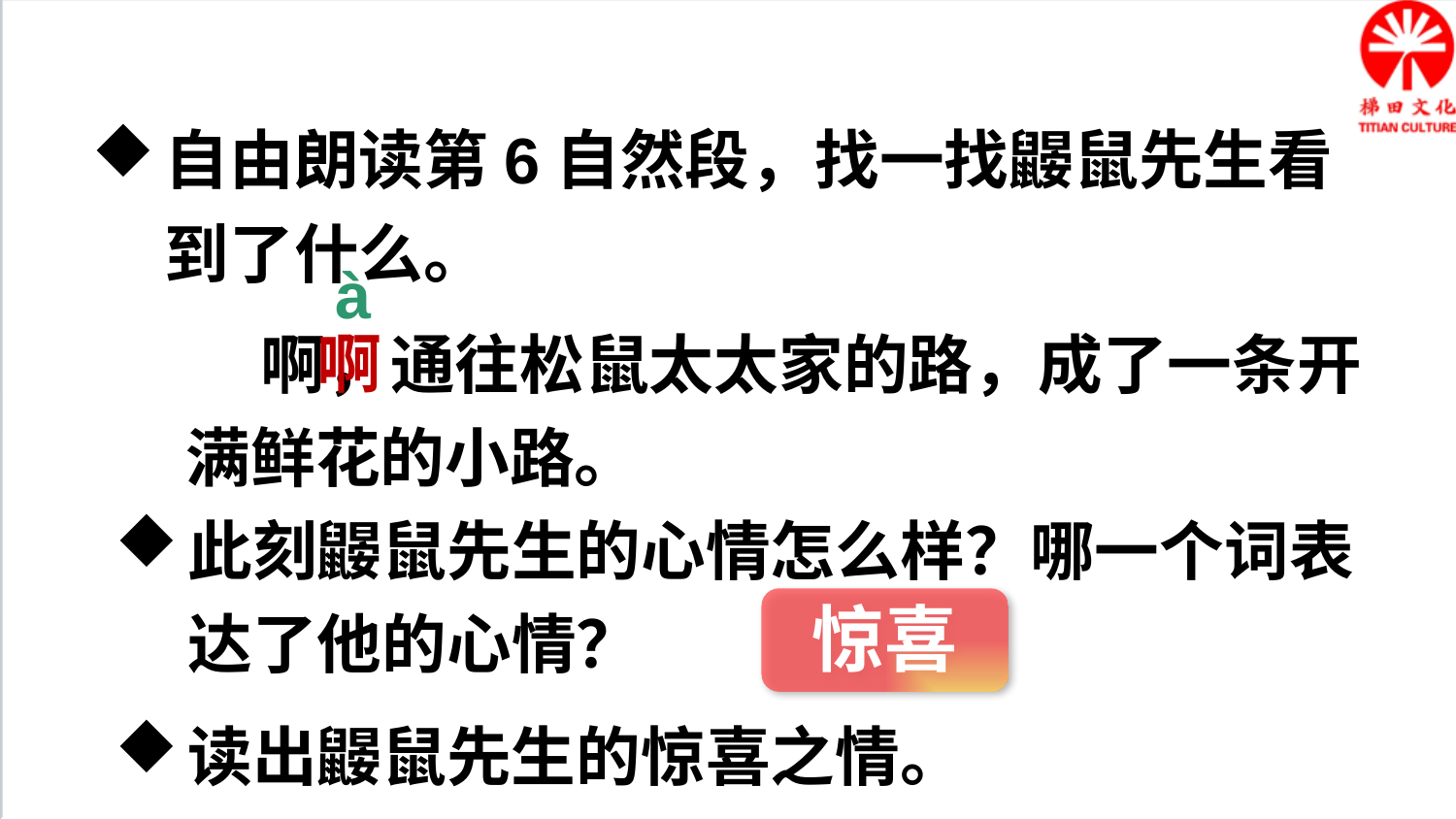

自由朗读第6自然段，找一找鼹鼠先生看到了什么。
à
啊
    啊，通往松鼠太太家的路，成了一条开满鲜花的小路。
此刻鼹鼠先生的心情怎么样？哪一个词表达了他的心情？
惊喜
读出鼹鼠先生的惊喜之情。